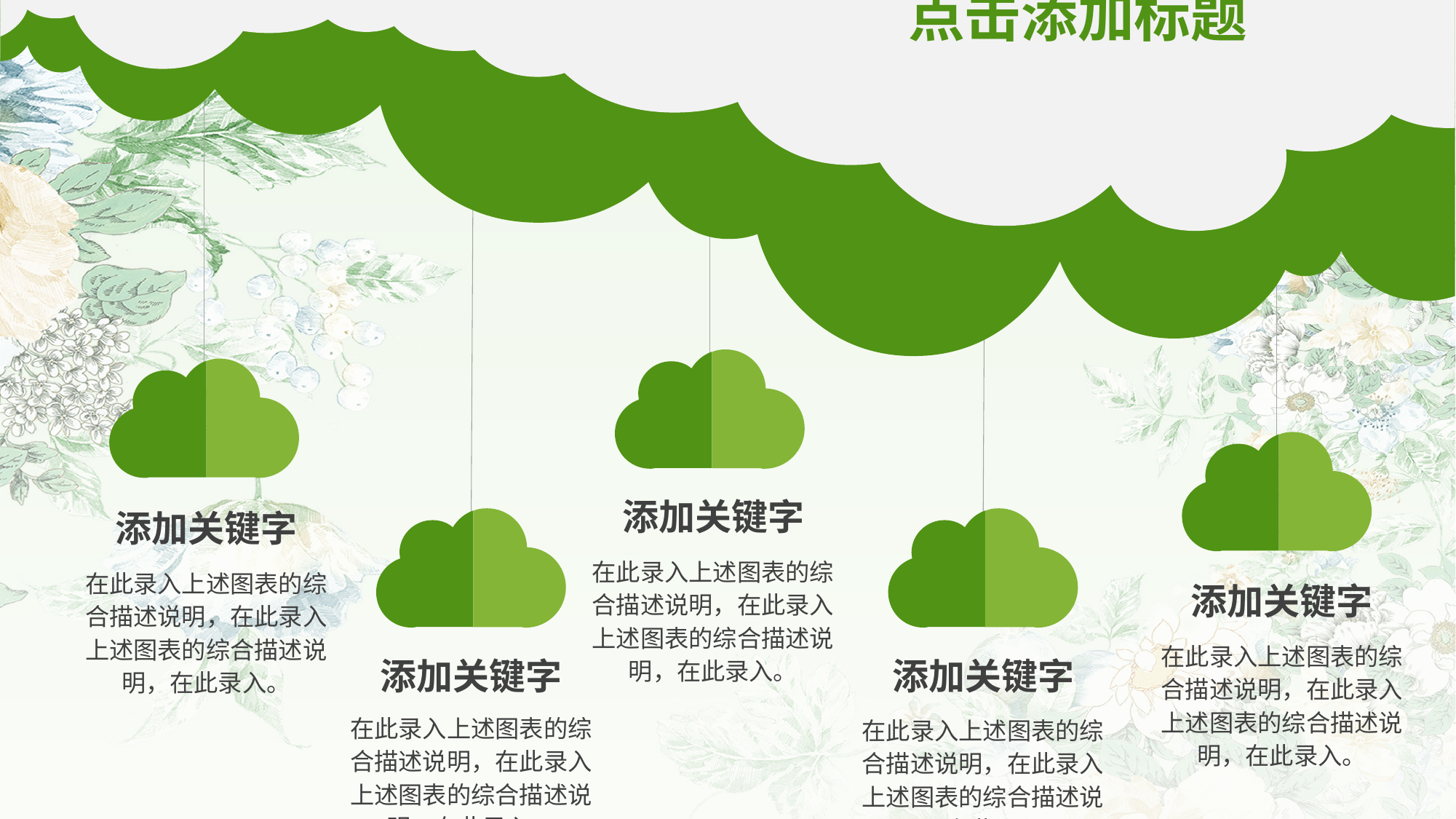

点击添加标题

添加关键字
添加关键字
在此录入上述图表的综合描述说明，在此录入上述图表的综合描述说明，在此录入。
在此录入上述图表的综合描述说明，在此录入上述图表的综合描述说明，在此录入。
添加关键字
在此录入上述图表的综合描述说明，在此录入上述图表的综合描述说明，在此录入。
添加关键字
添加关键字
在此录入上述图表的综合描述说明，在此录入上述图表的综合描述说明，在此录入。
在此录入上述图表的综合描述说明，在此录入上述图表的综合描述说明，在此录入。